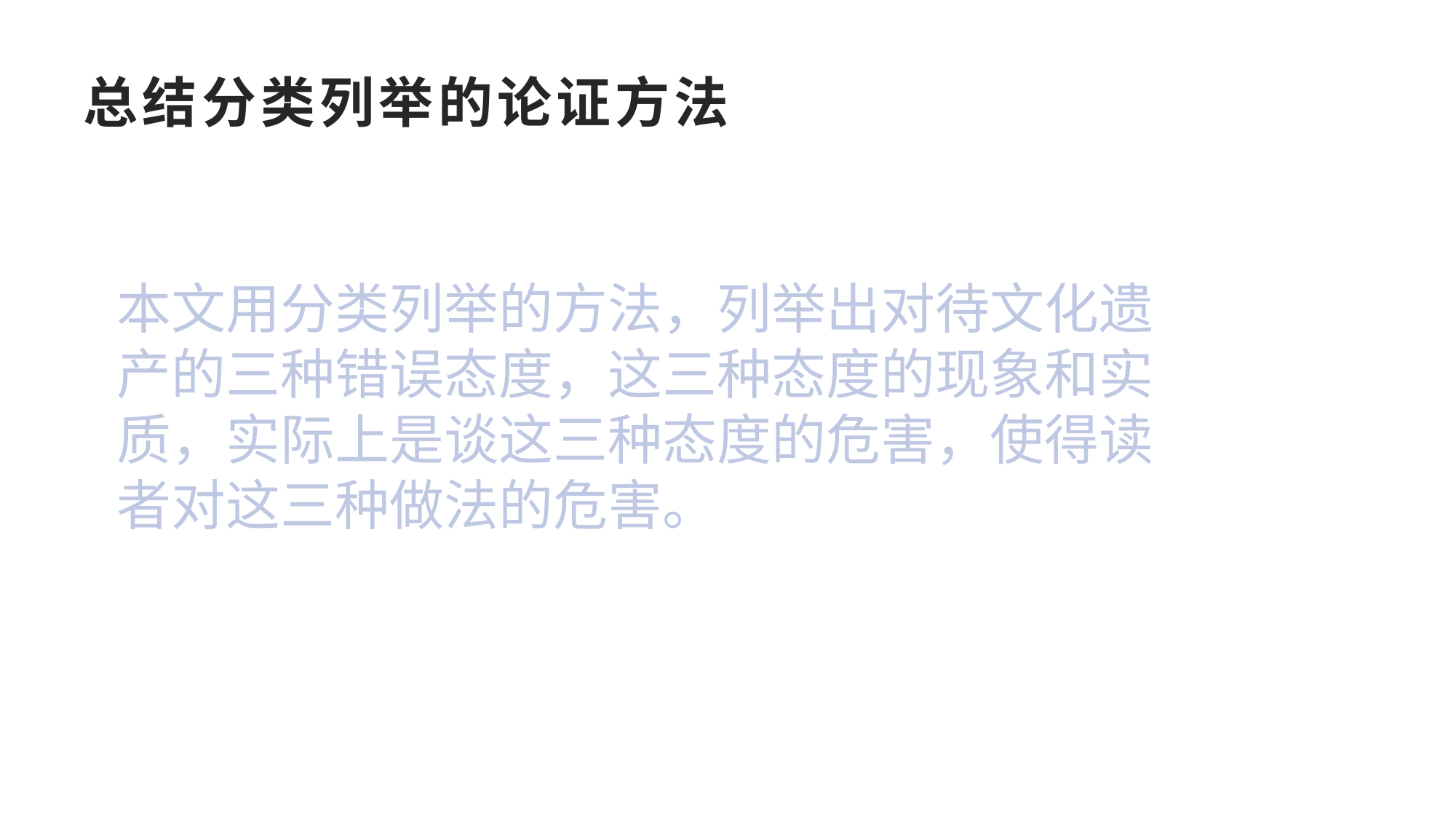

# 总结分类列举的论证方法
本文用分类列举的方法，列举出对待文化遗产的三种错误态度，这三种态度的现象和实质，实际上是谈这三种态度的危害，使得读者对这三种做法的危害。